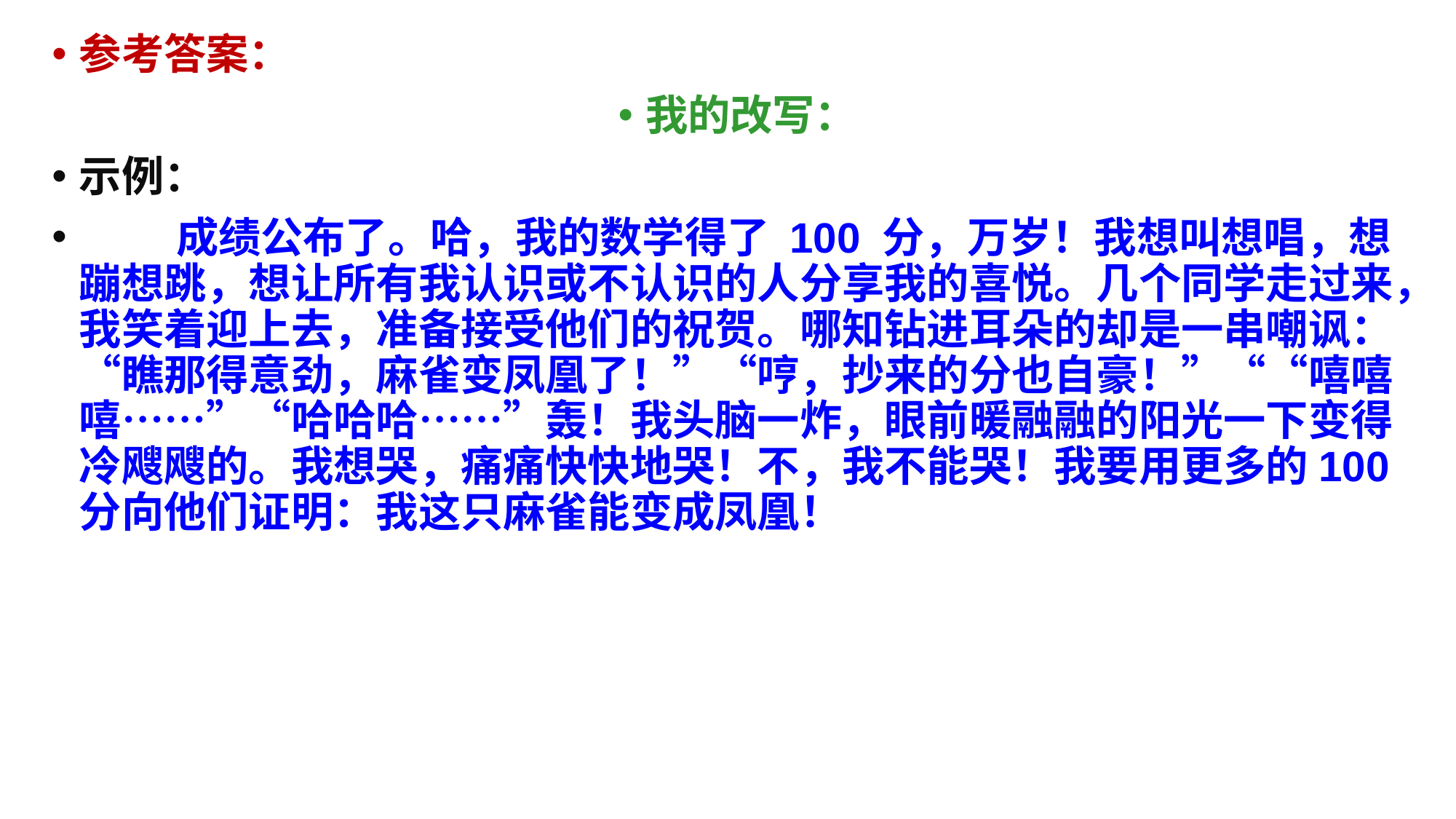

参考答案：
我的改写：
示例：
         成绩公布了。哈，我的数学得了 100 分，万岁！我想叫想唱，想蹦想跳，想让所有我认识或不认识的人分享我的喜悦。几个同学走过来，我笑着迎上去，准备接受他们的祝贺。哪知钻进耳朵的却是一串嘲讽：“瞧那得意劲，麻雀变凤凰了！”“哼，抄来的分也自豪！”““嘻嘻嘻……”“哈哈哈……”轰！我头脑一炸，眼前暖融融的阳光一下变得冷飕飕的。我想哭，痛痛快快地哭！不，我不能哭！我要用更多的100 分向他们证明：我这只麻雀能变成凤凰！